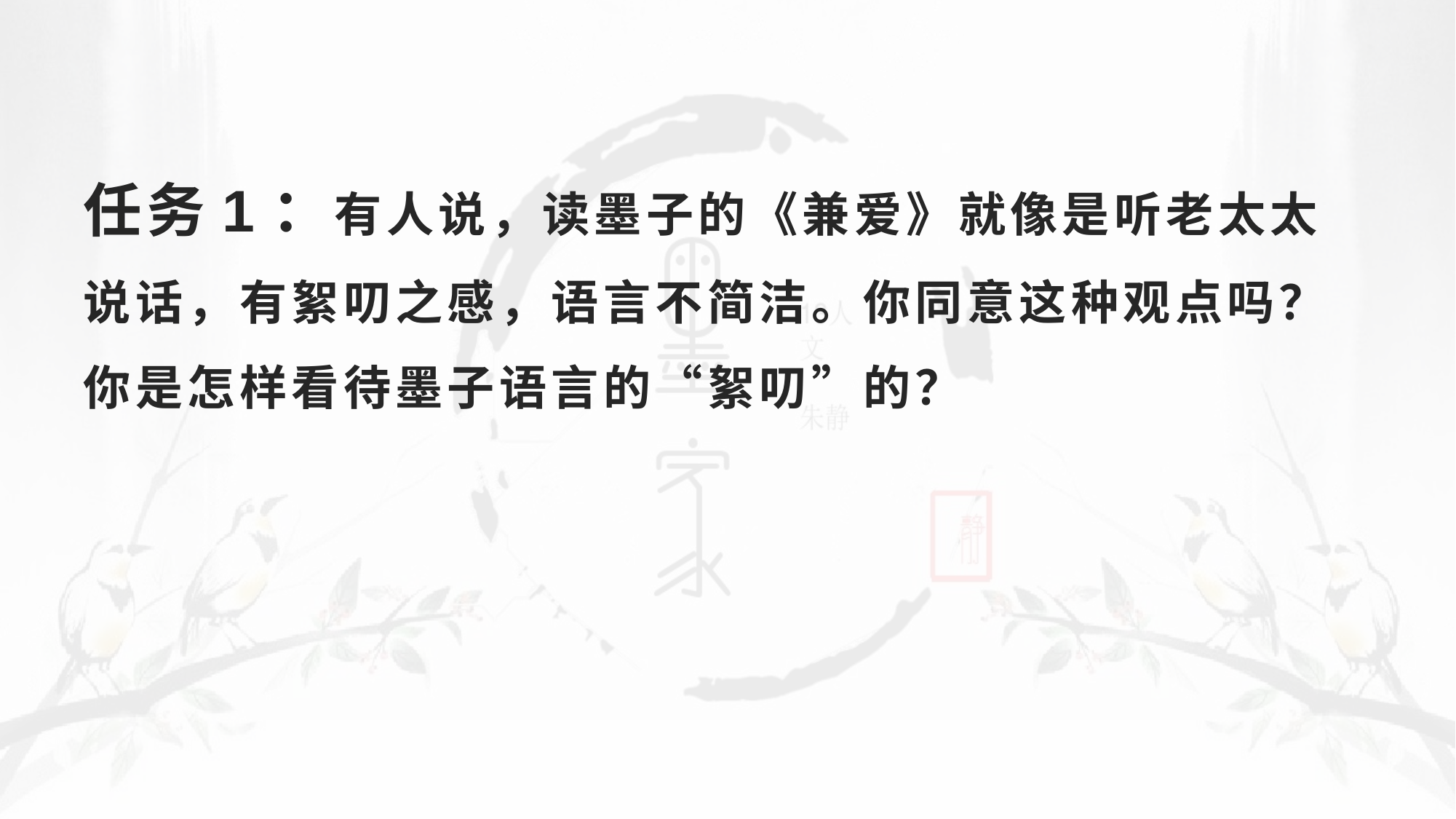

# 任务1：有人说，读墨子的《兼爱》就像是听老太太说话，有絮叨之感，语言不简洁。你同意这种观点吗？你是怎样看待墨子语言的“絮叨”的？